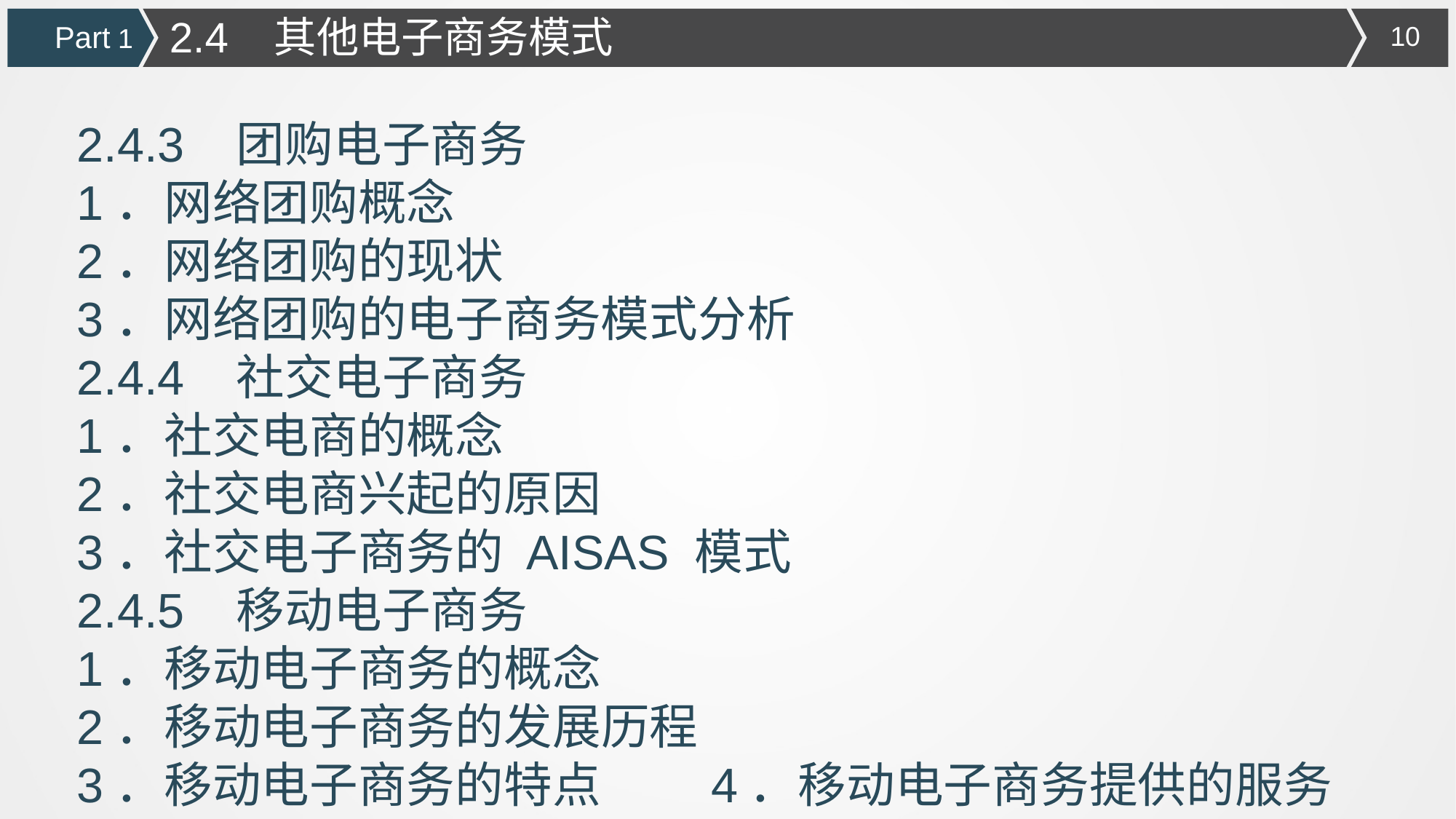

2.4   其他电子商务模式
Part 1
2.4.3   团购电子商务
1．网络团购概念
2．网络团购的现状
3．网络团购的电子商务模式分析
2.4.4   社交电子商务
1．社交电商的概念
2．社交电商兴起的原因
3．社交电子商务的 AISAS 模式
2.4.5   移动电子商务
1．移动电子商务的概念
2．移动电子商务的发展历程
3．移动电子商务的特点         4．移动电子商务提供的服务